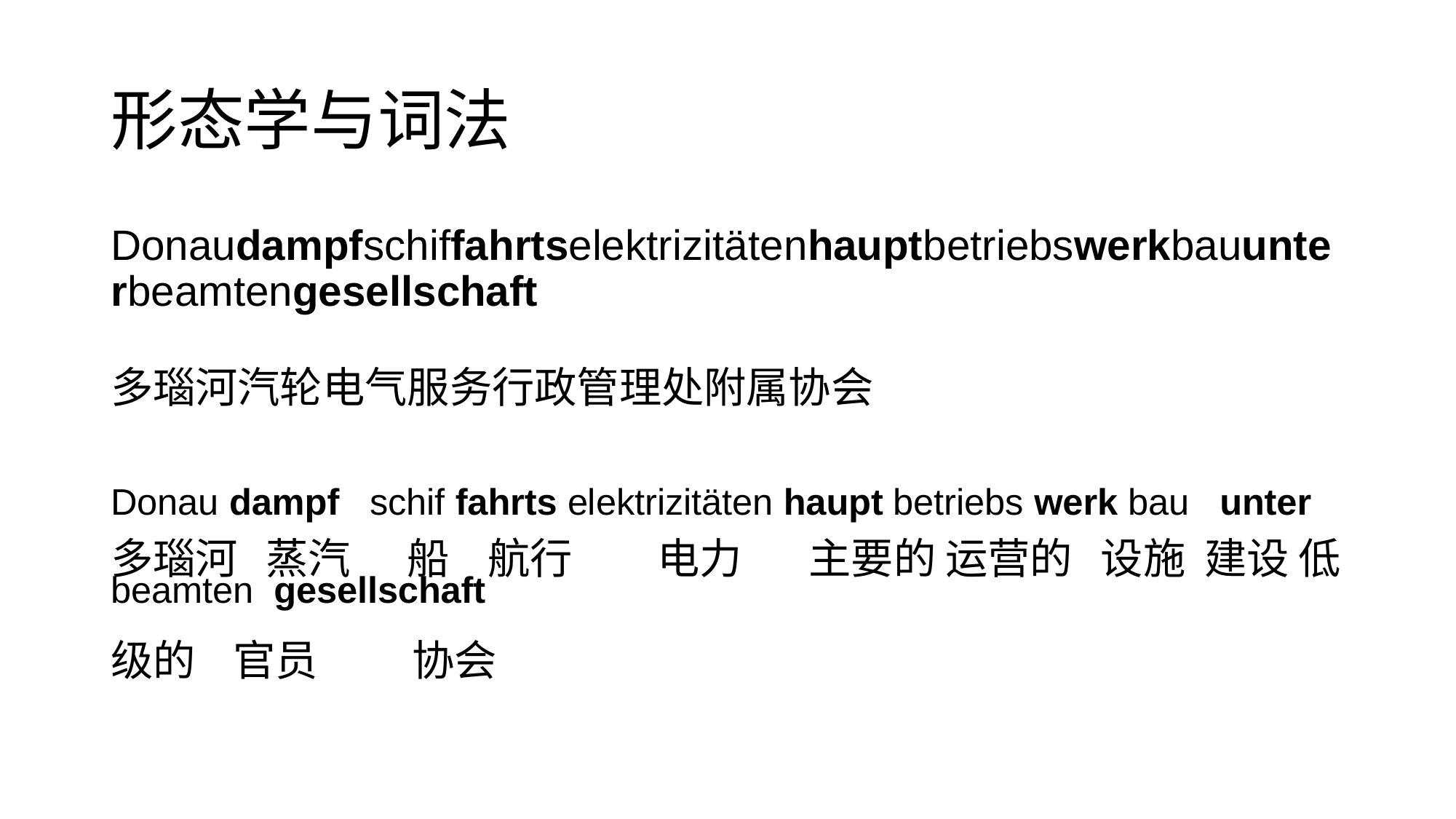

# 形态学与词法
Donaudampfschiffahrtselektrizitätenhauptbetriebswerkbauunterbeamtengesellschaft
多瑙河汽轮电气服务行政管理处附属协会
Donau dampf   schif fahrts elektrizitäten haupt betriebs werk bau   unter beamten  gesellschaft
多瑙河   蒸汽      船    航行         电力       主要的 运营的   设施  建设 低级的    官员          协会